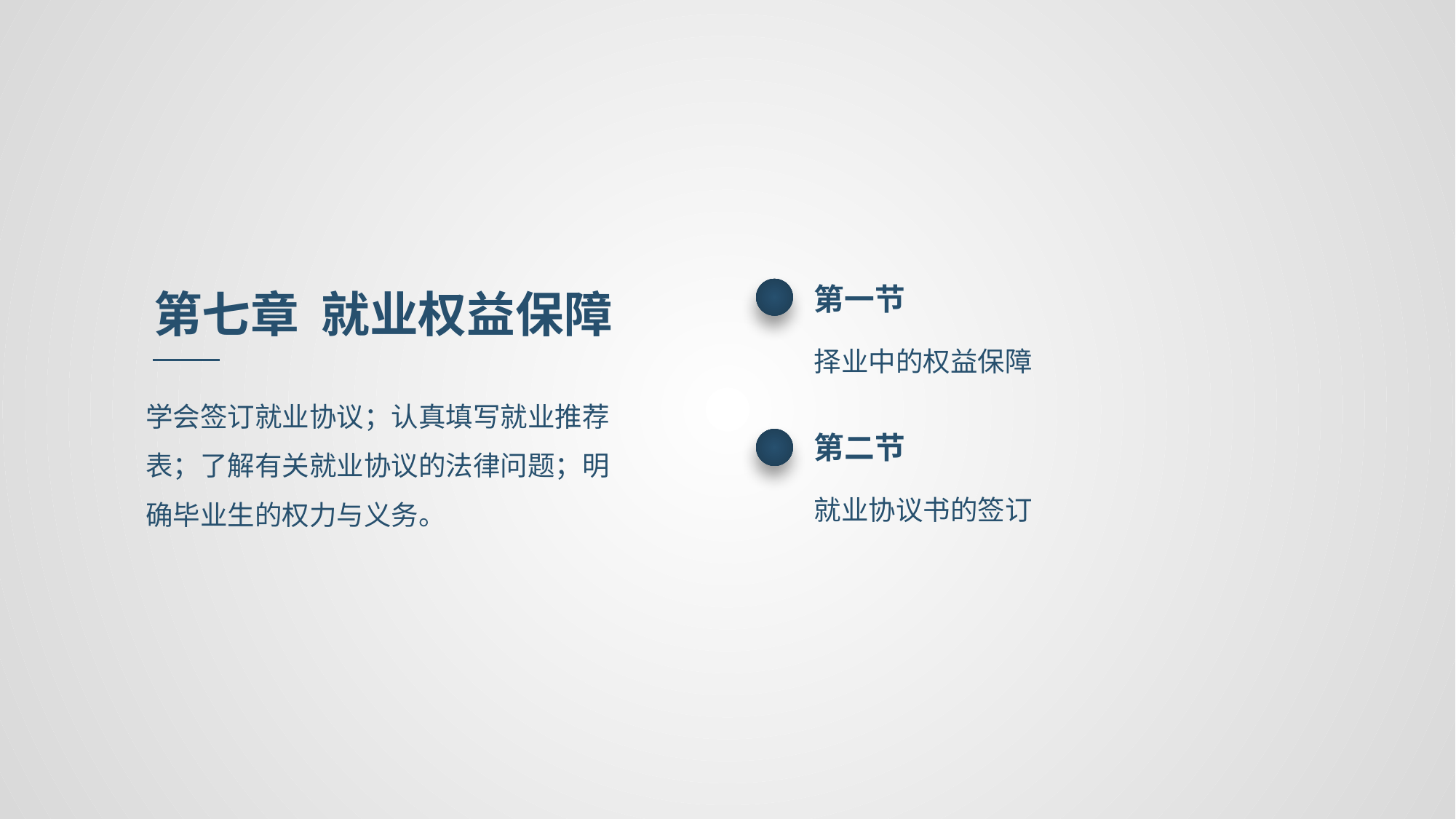

第一节
择业中的权益保障

第七章  就业权益保障
学会签订就业协议；认真填写就业推荐表；了解有关就业协议的法律问题；明确毕业生的权力与义务。
第二节
就业协议书的签订